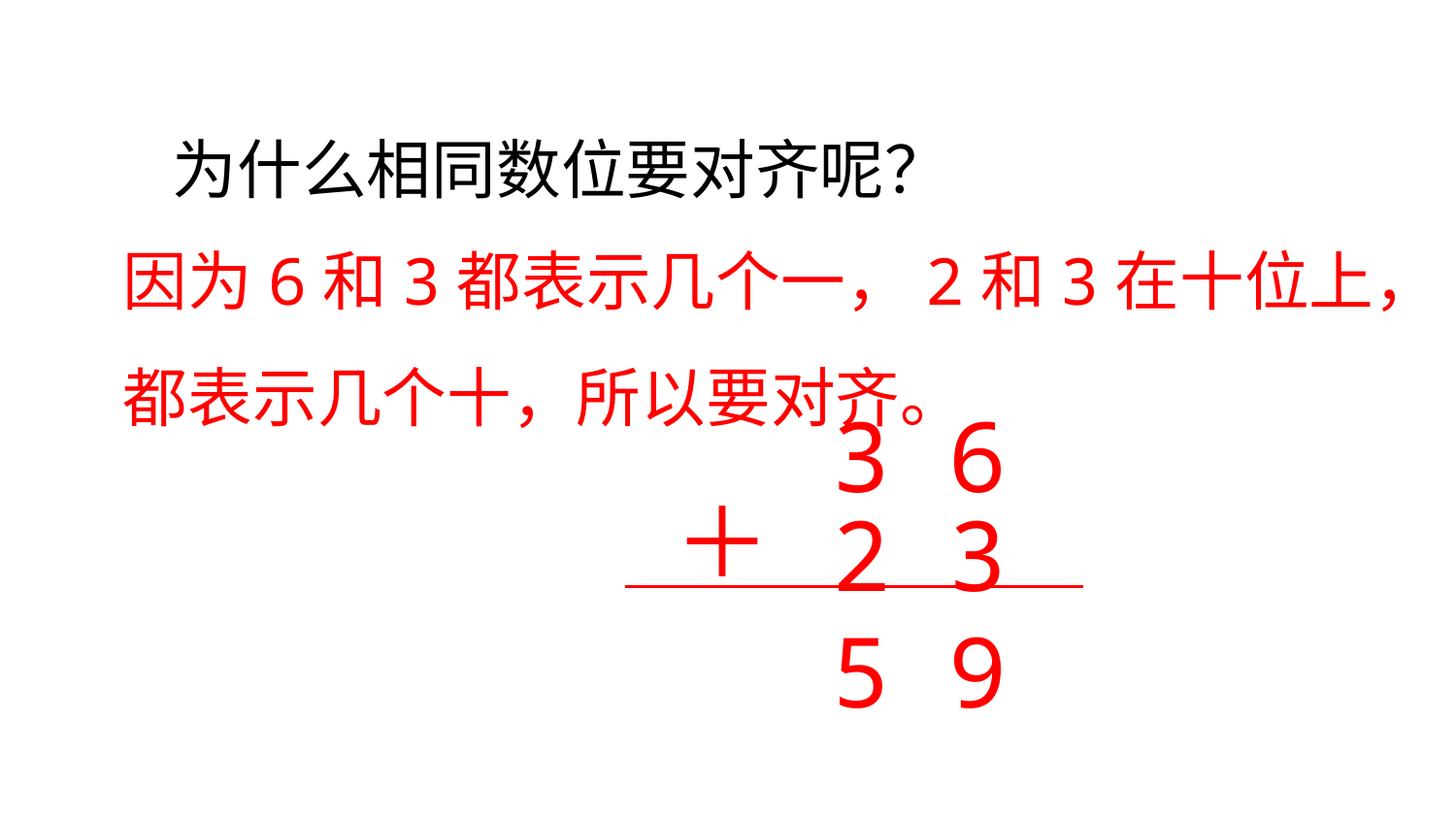

为什么相同数位要对齐呢？
因为6和3都表示几个一，2和3在十位上，都表示几个十，所以要对齐。
3 6
＋
2 3
5 9